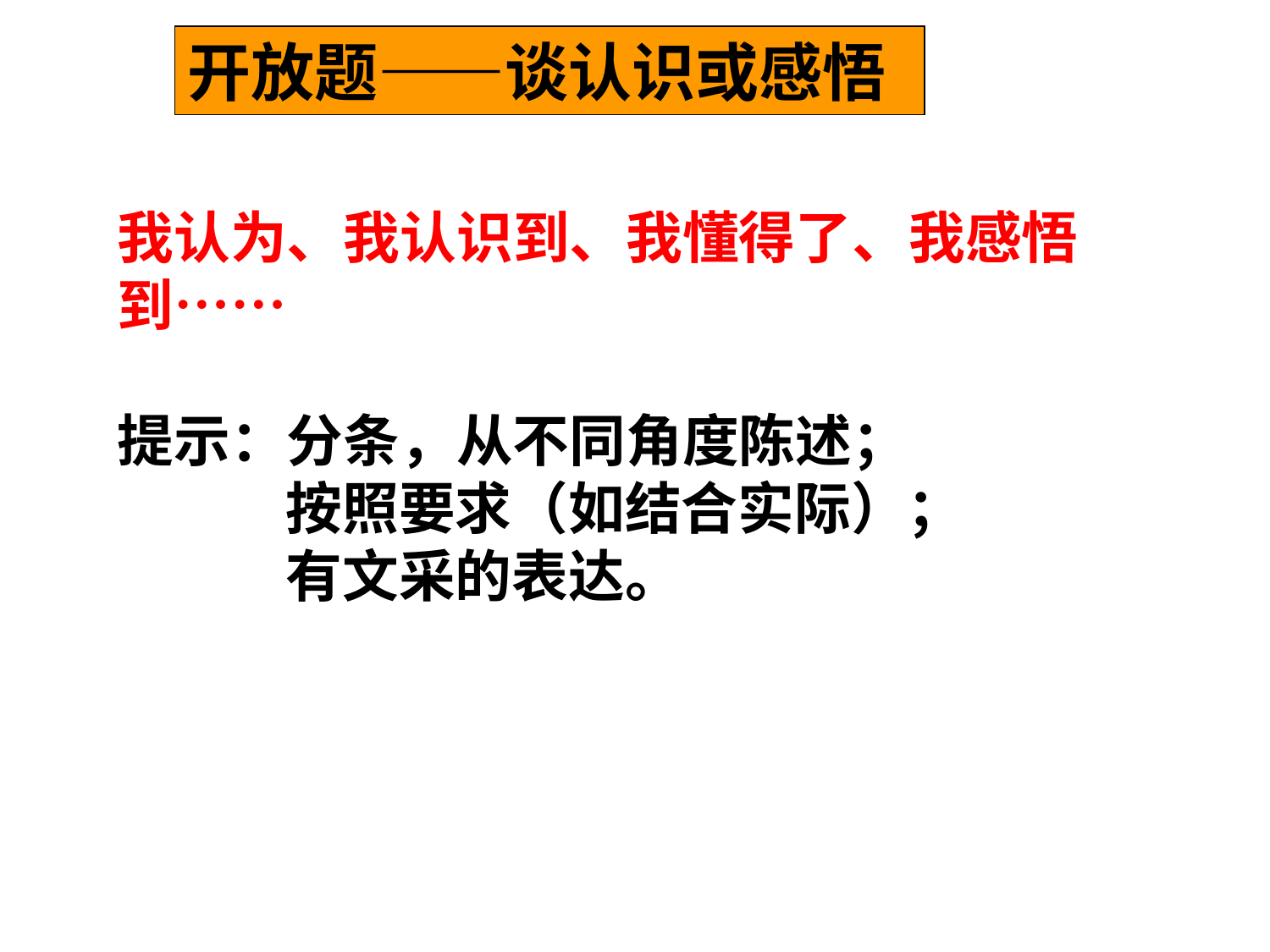

开放题——谈认识或感悟
我认为、我认识到、我懂得了、我感悟到……

提示：分条，从不同角度陈述；
            按照要求（如结合实际）；
            有文采的表达。